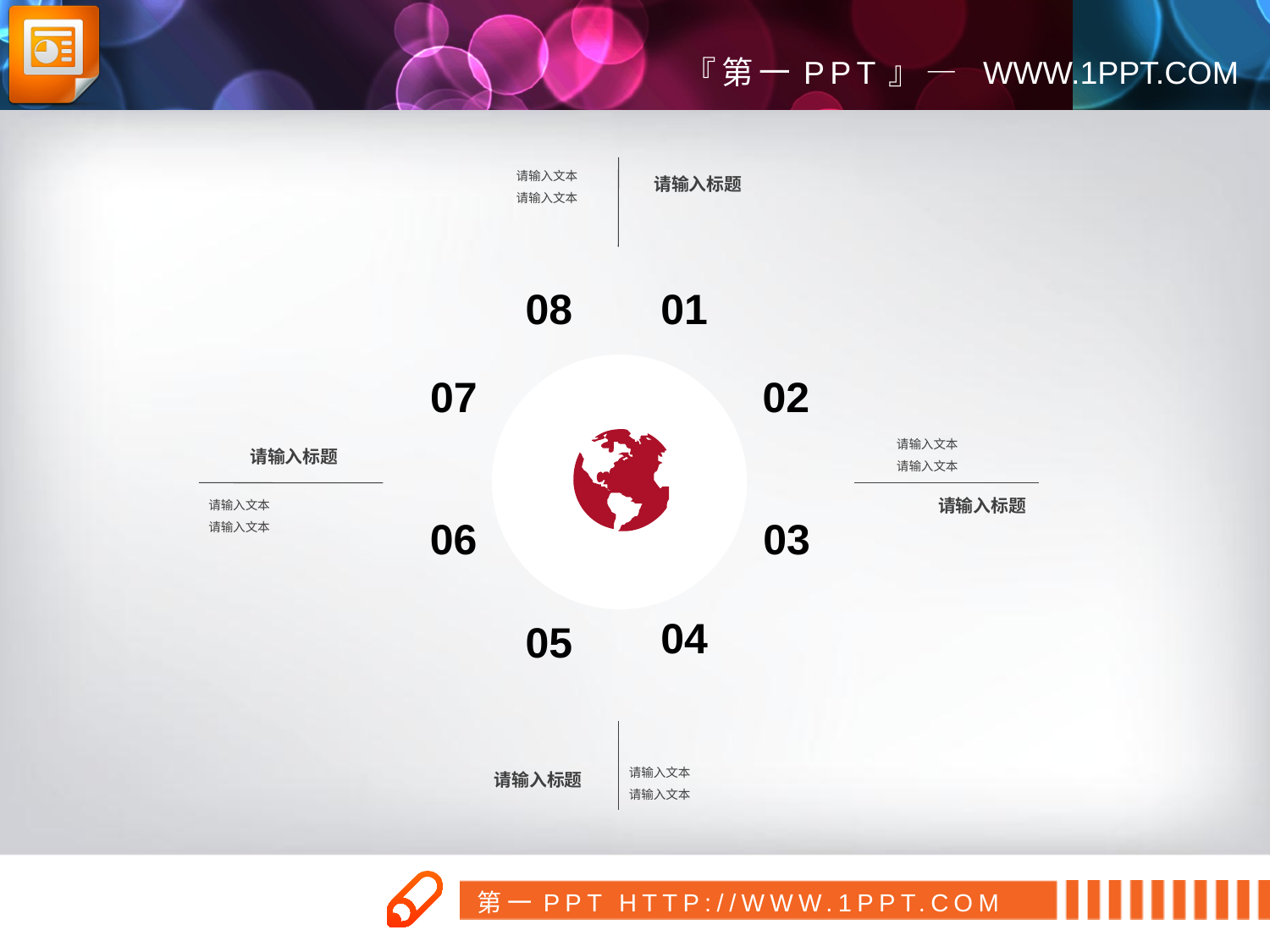

请输入文本
请输入文本

请输入标题

08
01

07
02

请输入文本
请输入文本

请输入标题

请输入标题
请输入文本
请输入文本
06
03
04
05

请输入文本
请输入文本
请输入标题